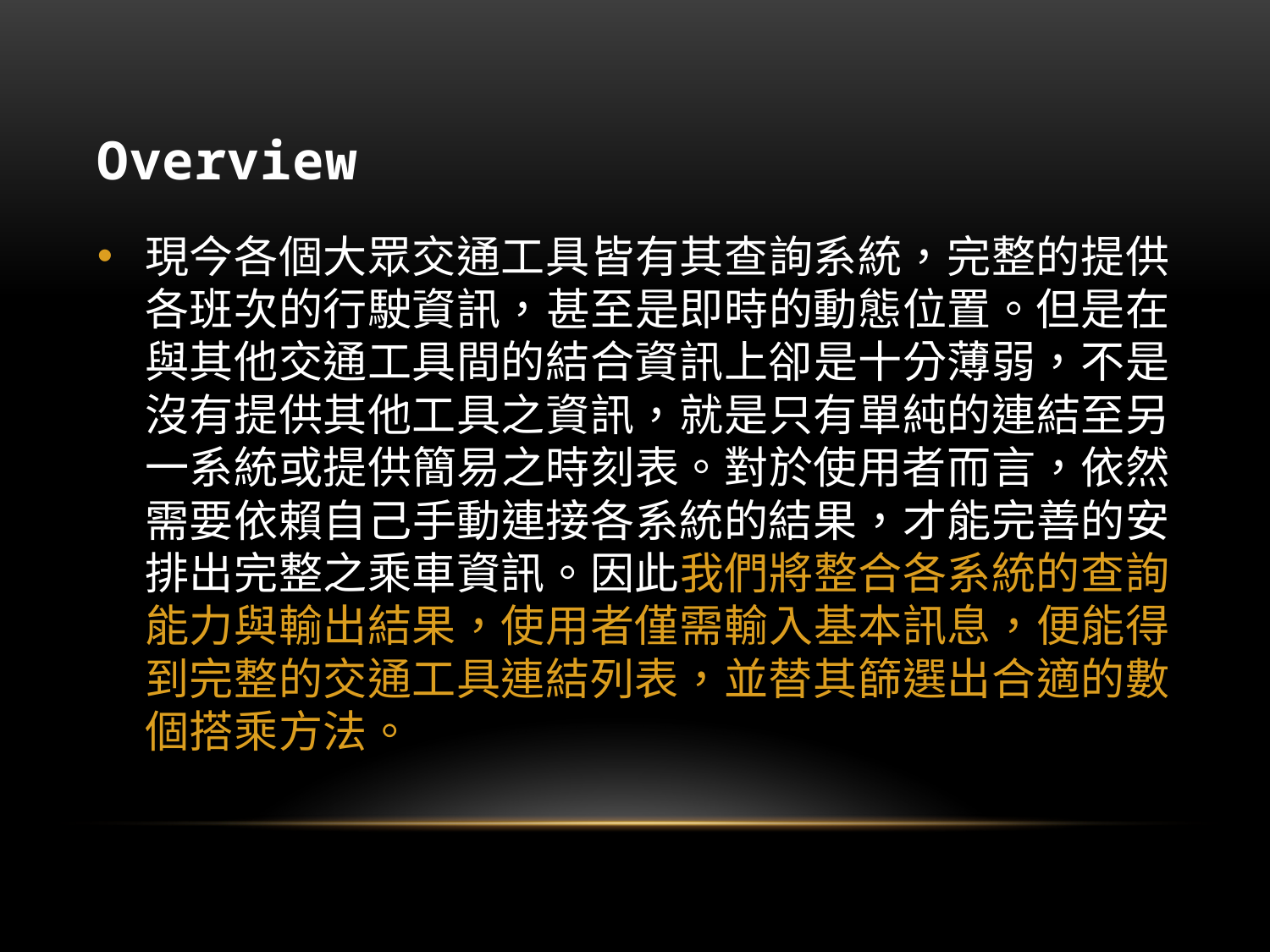

# Overview
現今各個大眾交通工具皆有其查詢系統，完整的提供各班次的行駛資訊，甚至是即時的動態位置。但是在與其他交通工具間的結合資訊上卻是十分薄弱，不是沒有提供其他工具之資訊，就是只有單純的連結至另一系統或提供簡易之時刻表。對於使用者而言，依然需要依賴自己手動連接各系統的結果，才能完善的安排出完整之乘車資訊。因此我們將整合各系統的查詢能力與輸出結果，使用者僅需輸入基本訊息，便能得到完整的交通工具連結列表，並替其篩選出合適的數個搭乘方法。